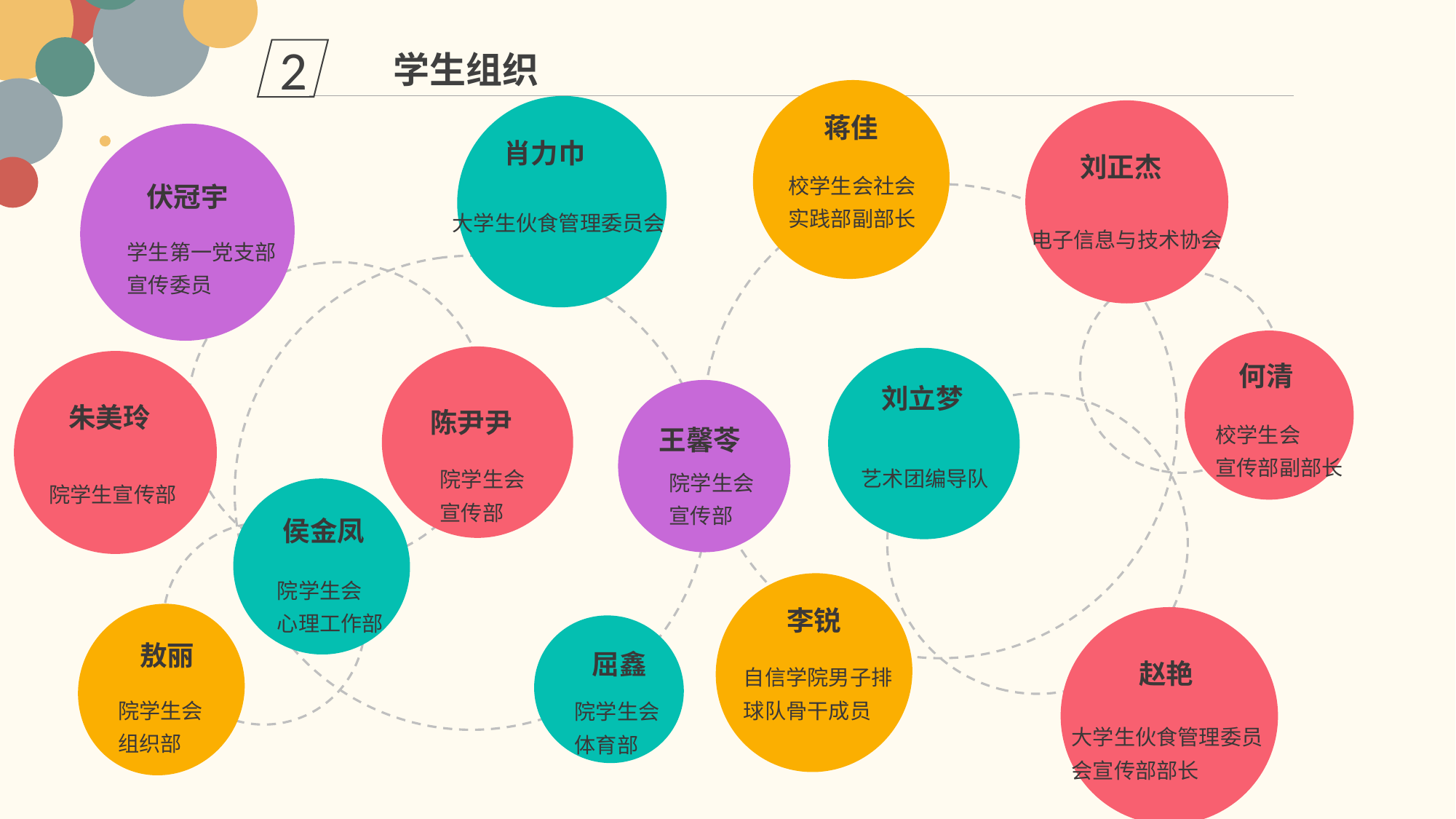

2
学生组织

蒋佳

肖力巾
刘正杰

校学生会社会实践部副部长
伏冠宇
大学生伙食管理委员会

电子信息与技术协会
学生第一党支部
宣传委员

何清
刘立梦

朱美玲
陈尹尹
校学生会
宣传部副部长
王馨苓
艺术团编导队
院学生会
宣传部
院学生会
宣传部
院学生宣传部

侯金凤

院学生会
心理工作部

李锐

敖丽

屈鑫
自信学院男子排球队骨干成员
赵艳
院学生会
组织部
院学生会
体育部
大学生伙食管理委员会宣传部部长